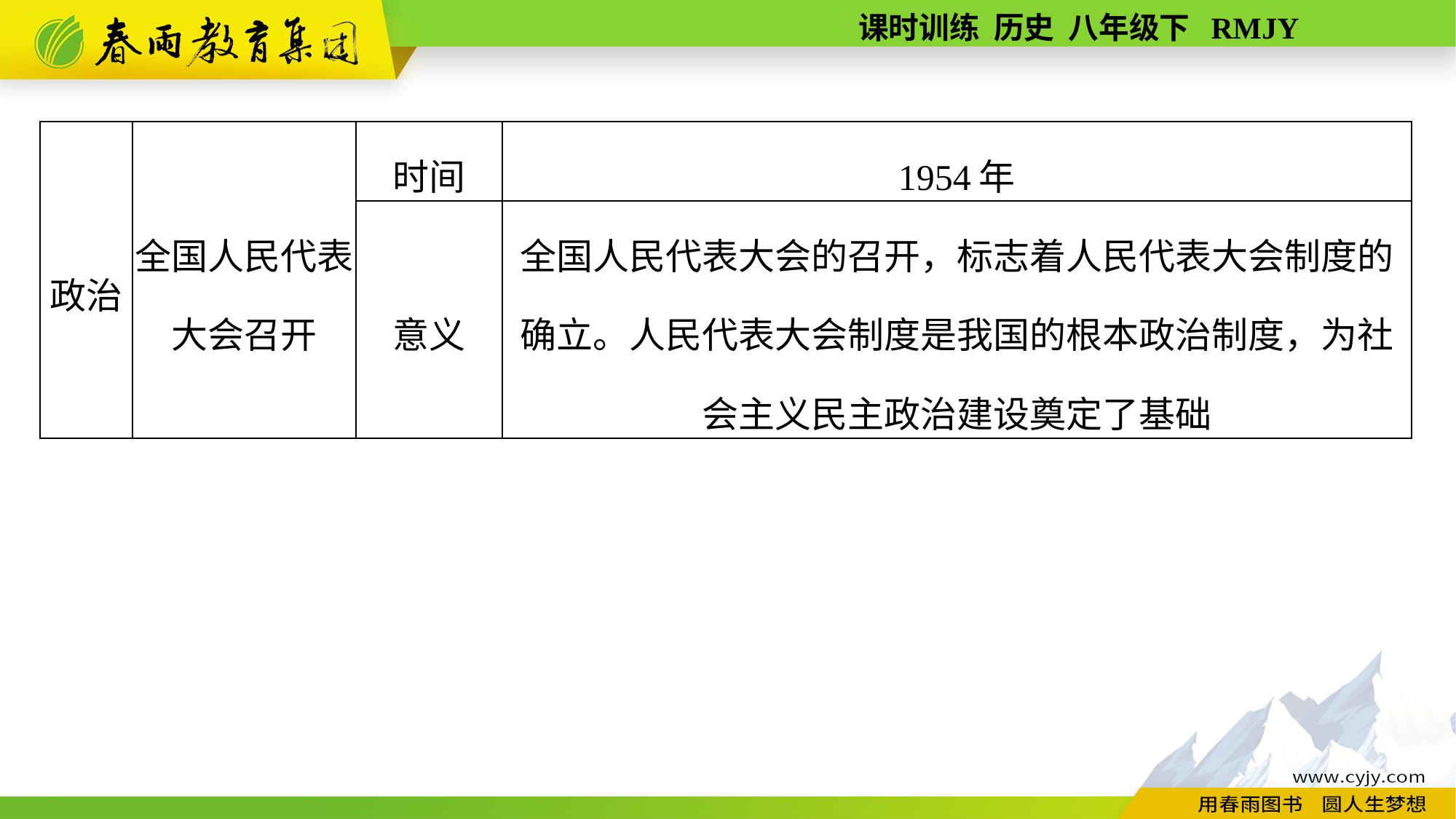

| 政治 | 全国人民代表 大会召开 | 时间 | 1954年 |
| --- | --- | --- | --- |
|  |  | 意义 | 全国人民代表大会的召开，标志着人民代表大会制度的确立。人民代表大会制度是我国的根本政治制度，为社会主义民主政治建设奠定了基础 |